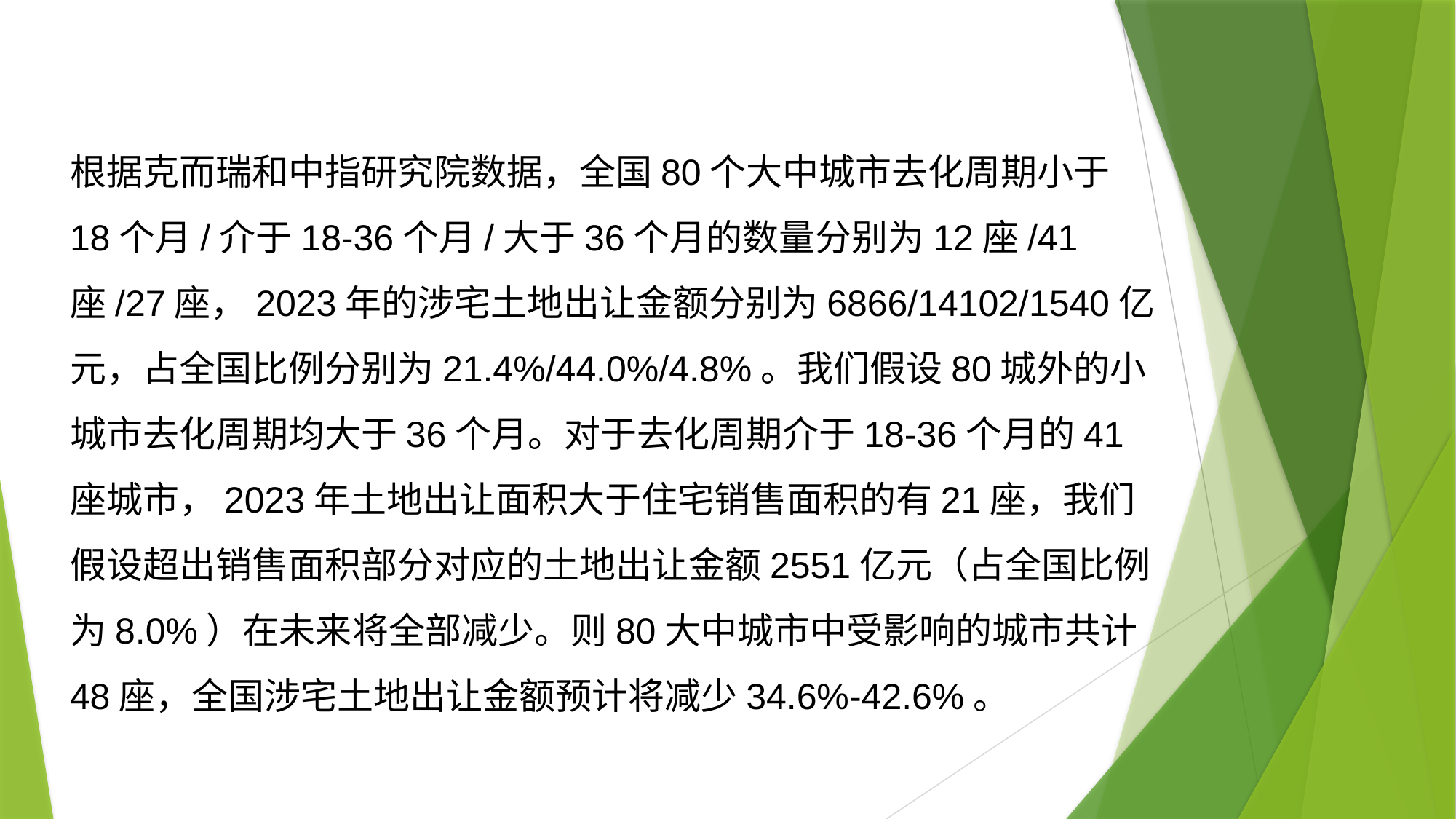

根据克而瑞和中指研究院数据，全国80个大中城市去化周期小于18个月/介于18-36个月/大于36个月的数量分别为12座/41座/27座，2023年的涉宅土地出让金额分别为6866/14102/1540亿元，占全国比例分别为21.4%/44.0%/4.8%。我们假设80城外的小城市去化周期均大于36个月。对于去化周期介于18-36个月的41座城市，2023年土地出让面积大于住宅销售面积的有21座，我们假设超出销售面积部分对应的土地出让金额2551亿元（占全国比例为8.0%）在未来将全部减少。则80大中城市中受影响的城市共计48座，全国涉宅土地出让金额预计将减少34.6%-42.6%。